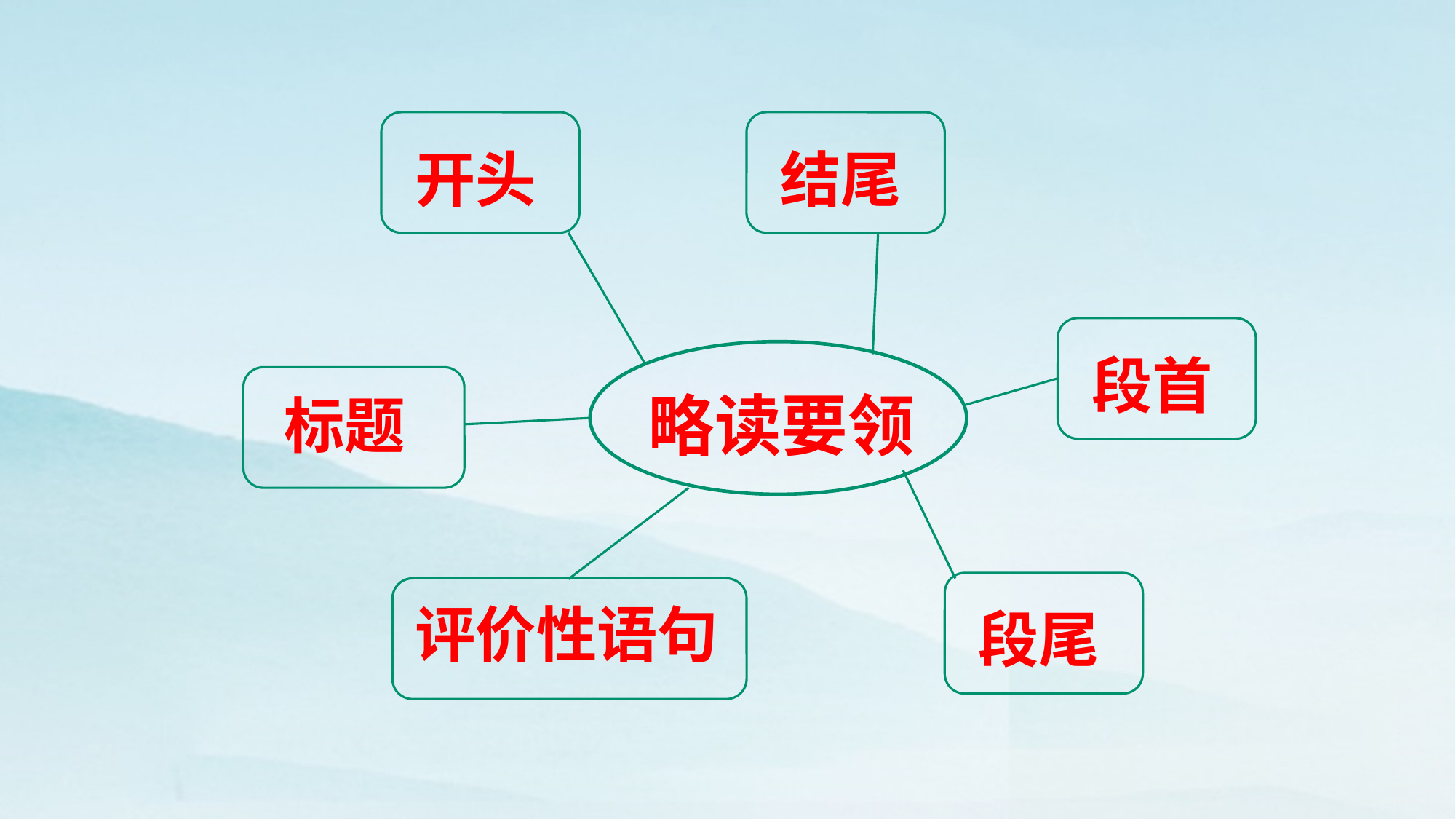

开头

结尾

段首

略读要领

标题

段尾

评价性语句